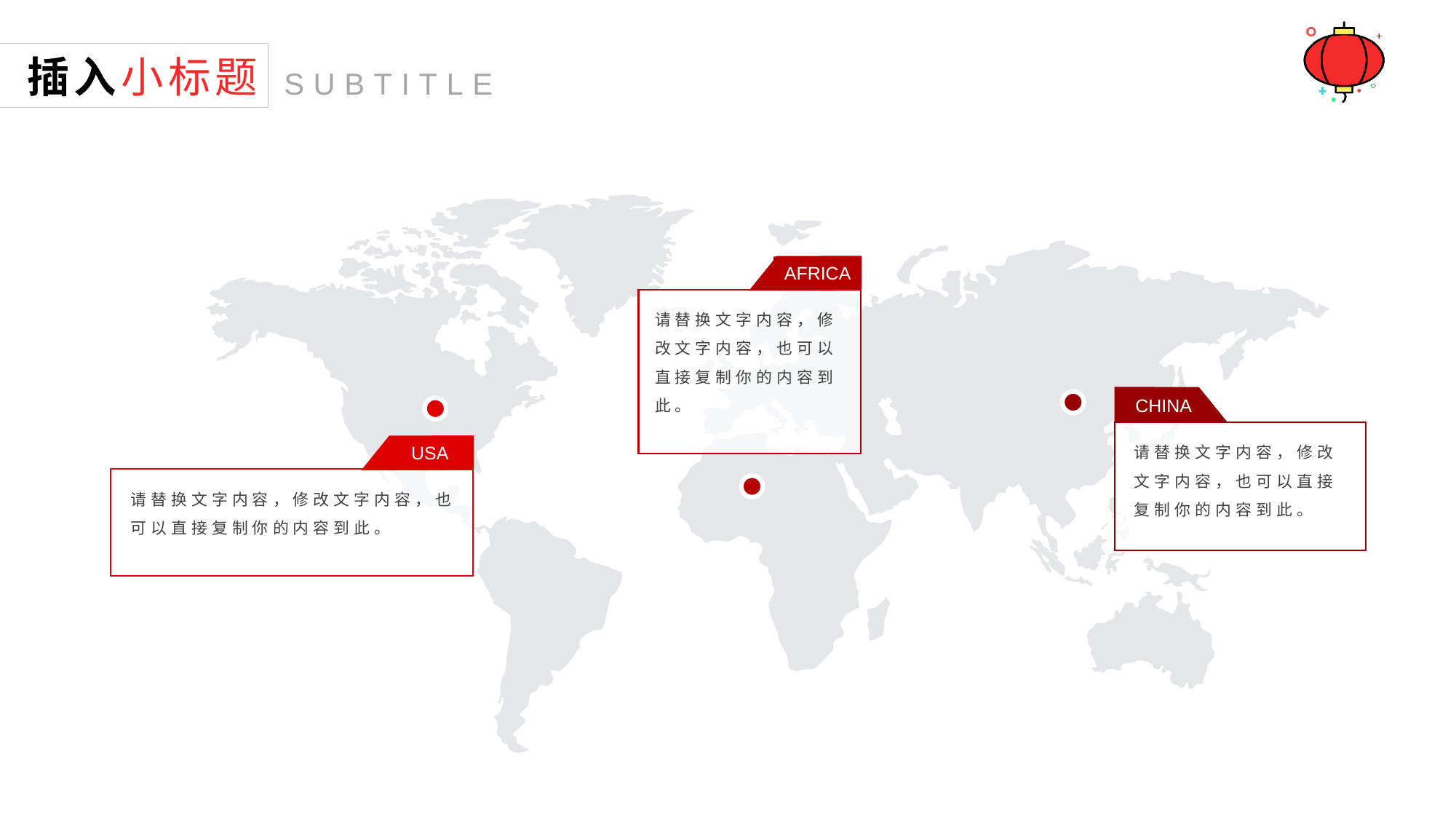

插入小标题
SUBTITLE

AFRICA

请替换文字内容，修改文字内容，也可以直接复制你的内容到此。

CHINA

请替换文字内容，修改文字内容，也可以直接复制你的内容到此。

USA

请替换文字内容，修改文字内容，也可以直接复制你的内容到此。